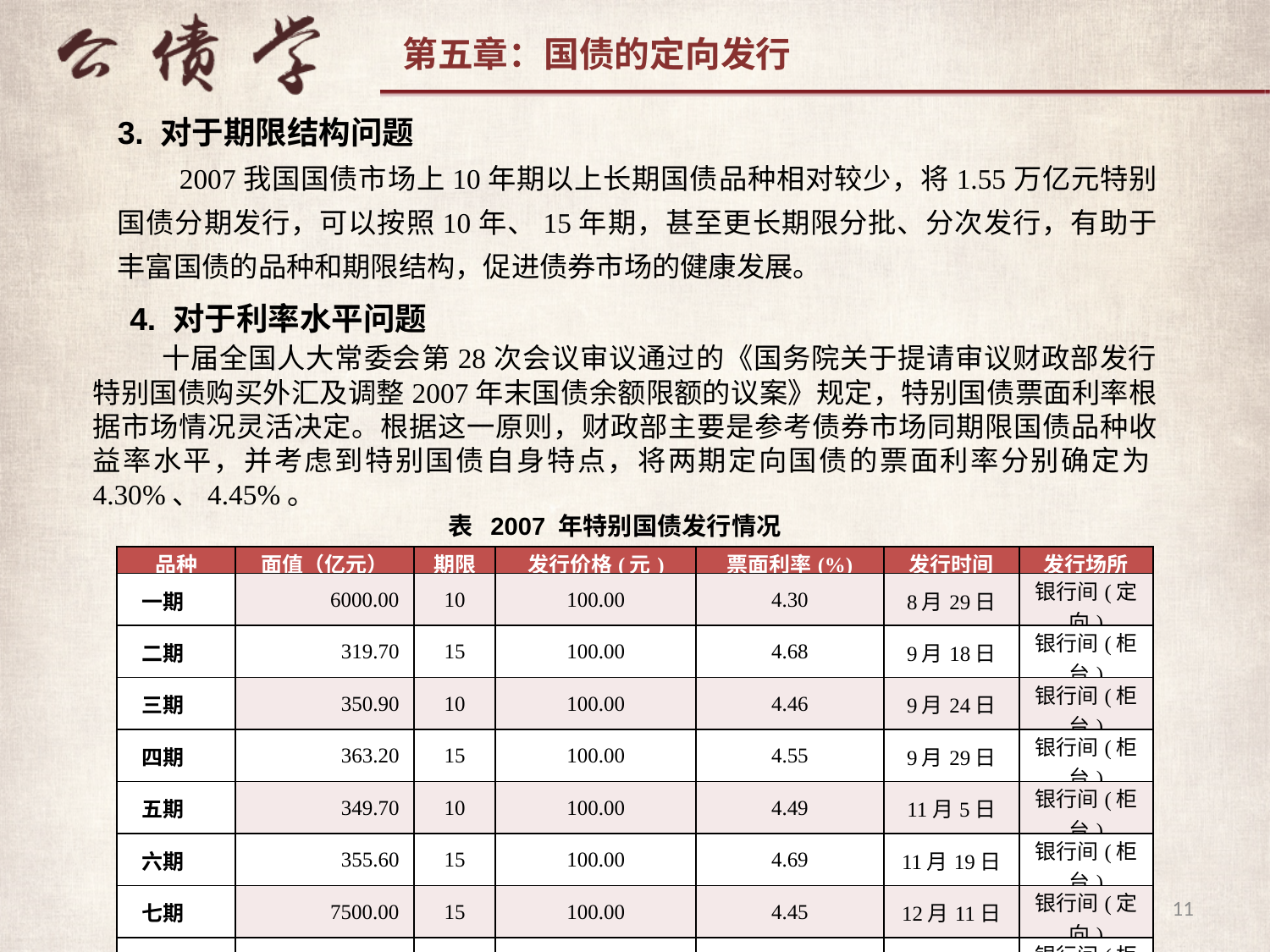

3. 对于期限结构问题
        2007我国国债市场上10年期以上长期国债品种相对较少，将1.55万亿元特别国债分期发行，可以按照10年、15年期，甚至更长期限分批、分次发行，有助于丰富国债的品种和期限结构，促进债券市场的健康发展。
4. 对于利率水平问题
   十届全国人大常委会第28次会议审议通过的《国务院关于提请审议财政部发行特别国债购买外汇及调整2007年末国债余额限额的议案》规定，特别国债票面利率根据市场情况灵活决定。根据这一原则，财政部主要是参考债券市场同期限国债品种收益率水平，并考虑到特别国债自身特点，将两期定向国债的票面利率分别确定为4.30%、4.45%。
表  2007 年特别国债发行情况
| 品种 | 面值（亿元） | 期限 | 发行价格(元) | 票面利率(%) | 发行时间 | 发行场所 |
| --- | --- | --- | --- | --- | --- | --- |
| 一期 | 6000.00 | 10 | 100.00 | 4.30 | 8月29日 | 银行间(定向) |
| 二期 | 319.70 | 15 | 100.00 | 4.68 | 9月18日 | 银行间(柜台) |
| 三期 | 350.90 | 10 | 100.00 | 4.46 | 9月24日 | 银行间(柜台) |
| 四期 | 363.20 | 15 | 100.00 | 4.55 | 9月29日 | 银行间(柜台) |
| 五期 | 349.70 | 10 | 100.00 | 4.49 | 11月5日 | 银行间(柜台) |
| 六期 | 355.60 | 15 | 100.00 | 4.69 | 11月19日 | 银行间(柜台) |
| 七期 | 7500.00 | 15 | 100.00 | 4.45 | 12月11日 | 银行间(定向) |
| 八期 | 263.18 | 10 | 100.00 | 4.41 | 12月17日 | 银行间(柜台) |
| 总和 | 15502.28 |  |  |  |  |  |
11